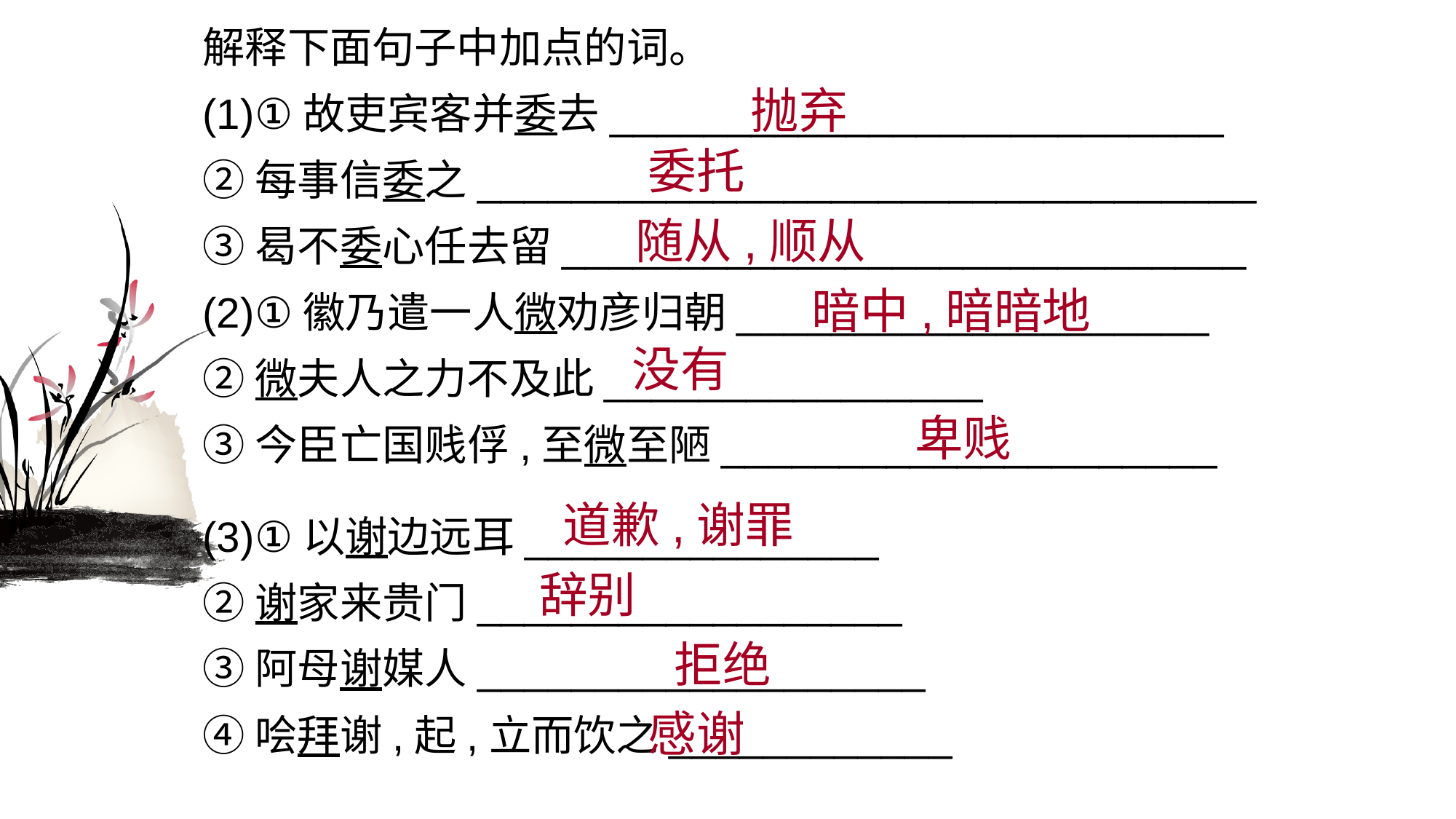

解释下面句子中加点的词。
(1)①故吏宾客并委去__________________________
②每事信委之_________________________________
③曷不委心任去留_____________________________
(2)①徽乃遣一人微劝彦归朝____________________
②微夫人之力不及此________________
③今臣亡国贱俘,至微至陋_____________________
抛弃
委托
随从,顺从
暗中,暗暗地
没有
卑贱
(3)①以谢边远耳_______________
②谢家来贵门__________________
③阿母谢媒人___________________
④哙拜谢,起,立而饮之____________
道歉,谢罪
辞别
拒绝
感谢